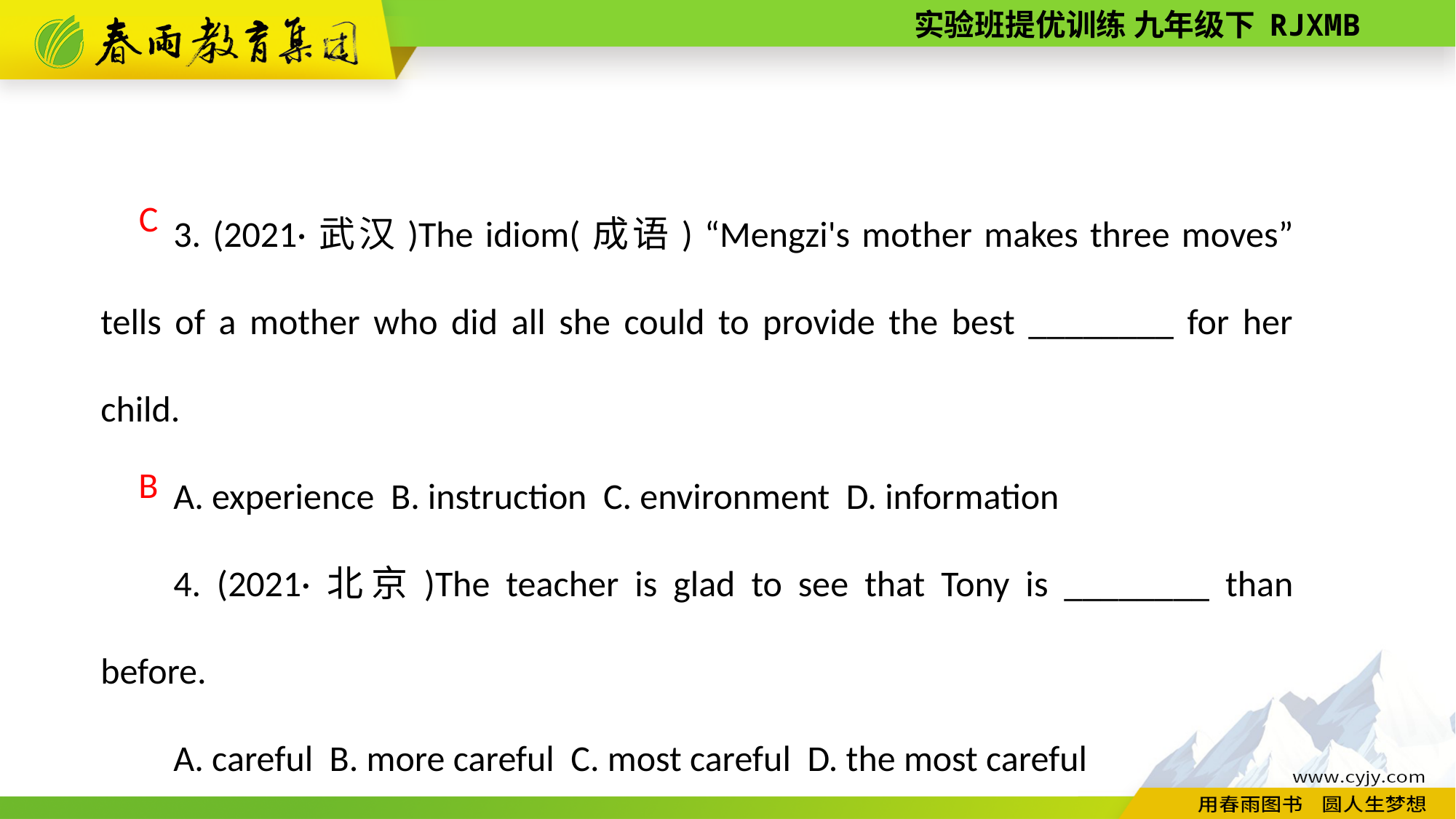

3. (2021·武汉)The idiom(成语) “Mengzi's mother makes three moves” tells of a mother who did all she could to provide the best ________ for her child.
A. experience  B. instruction  C. environment  D. information
4. (2021·北京)The teacher is glad to see that Tony is ________ than before.
A. careful  B. more careful  C. most careful  D. the most careful
 C
 B